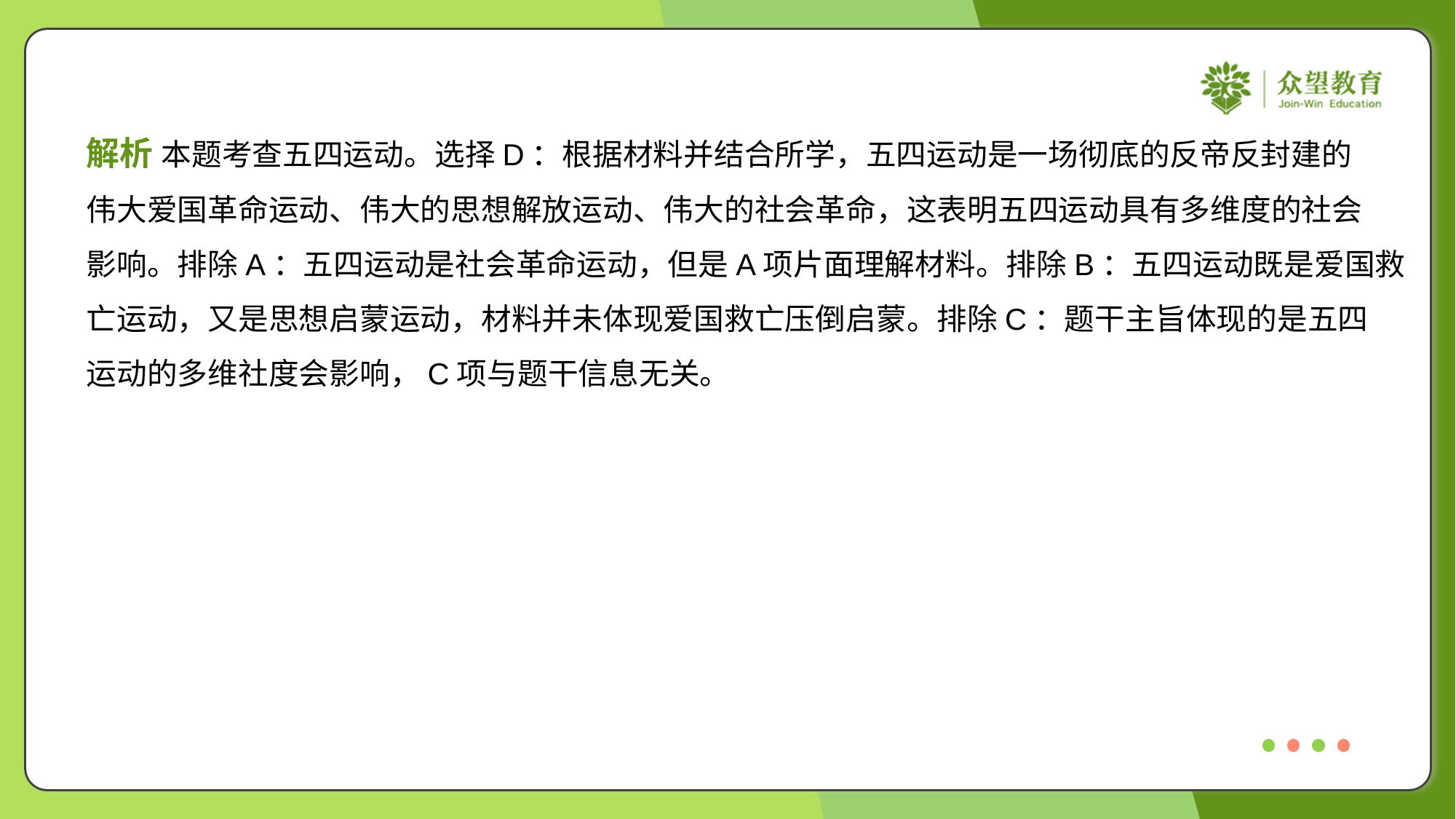

解析 本题考查五四运动。选择D：根据材料并结合所学，五四运动是一场彻底的反帝反封建的
伟大爱国革命运动、伟大的思想解放运动、伟大的社会革命，这表明五四运动具有多维度的社会
影响。排除A：五四运动是社会革命运动，但是A项片面理解材料。排除B：五四运动既是爱国救
亡运动，又是思想启蒙运动，材料并未体现爱国救亡压倒启蒙。排除C：题干主旨体现的是五四
运动的多维社度会影响，C项与题干信息无关。